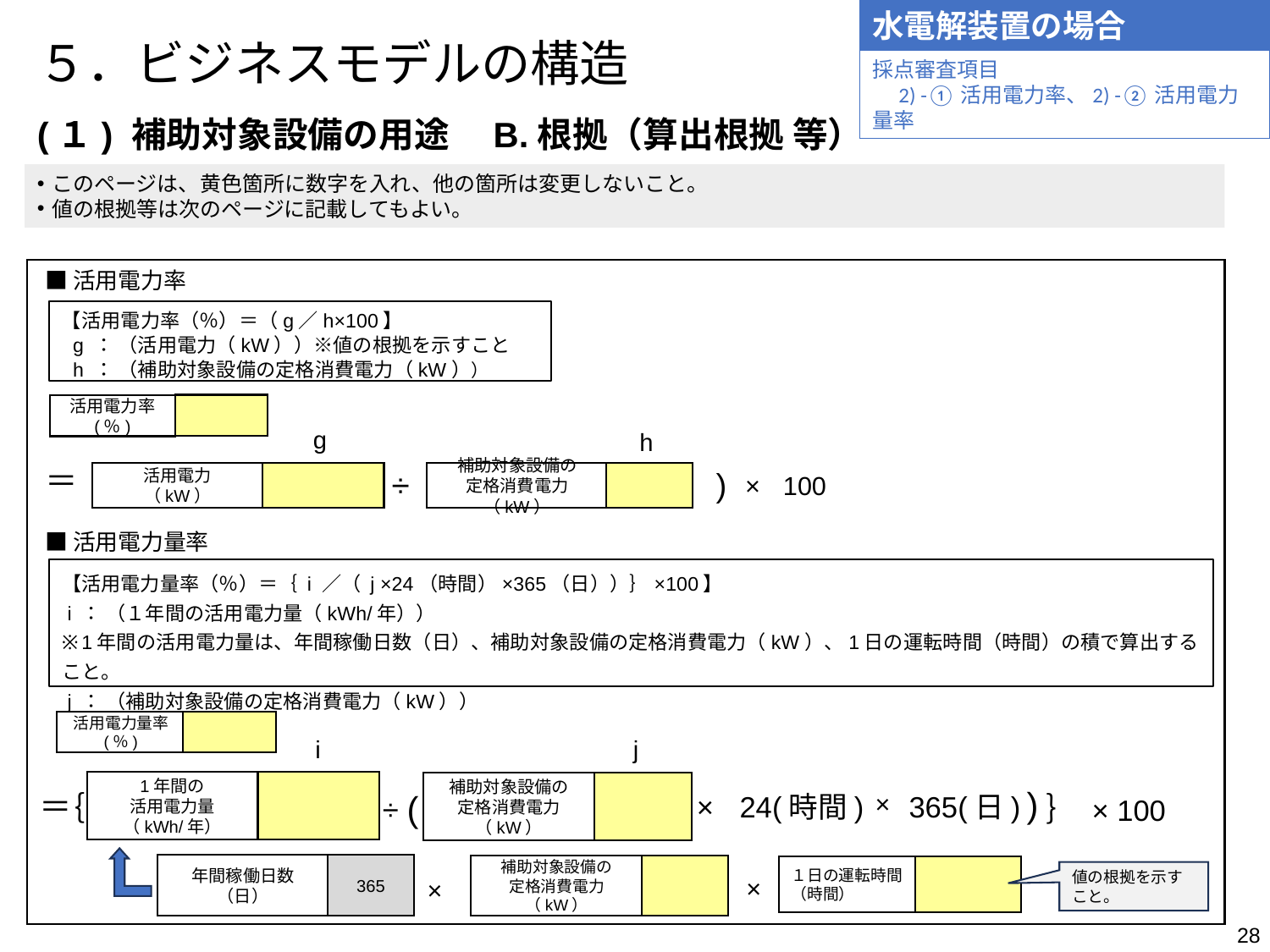

水電解装置の場合
# ５．ビジネスモデルの構造
採点審査項目
　2) -①活用電力率、2) -②活用電力量率
(１) 補助対象設備の用途　B.根拠（算出根拠 等）
このページは、黄色箇所に数字を入れ、他の箇所は変更しないこと。
値の根拠等は次のページに記載してもよい。

■活用電力率
【活用電力率（％）＝（g／h×100】
  g ： （活用電力（kW））※値の根拠を示すこと
  h ： （補助対象設備の定格消費電力（kW））

活用電力率
(％)
g
h
＝
)
÷
活用電力
（kW）

補助対象設備の
定格消費電力（kW）

×
100
■活用電力量率
【活用電力量率（％）＝｛ i ／（ j ×24（時間）×365（日））｝×100】
 i ： （１年間の活用電力量（kWh/年））
※1年間の活用電力量は、年間稼働日数（日）、補助対象設備の定格消費電力（kW）、1日の運転時間（時間）の積で算出すること。
 j ： （補助対象設備の定格消費電力（kW））
活用電力量率
(％)

j
i

1年間の
活用電力量
（kWh/年）
補助対象設備の
定格消費電力
（kW）

)
(
＝
｛
×
×
24(時間)
365(日)
｝ × 100
÷

年間稼働日数
（日）
365
補助対象設備の
定格消費電力
（kW）

１日の運転時間
（時間）

値の根拠を示すこと。
×
×